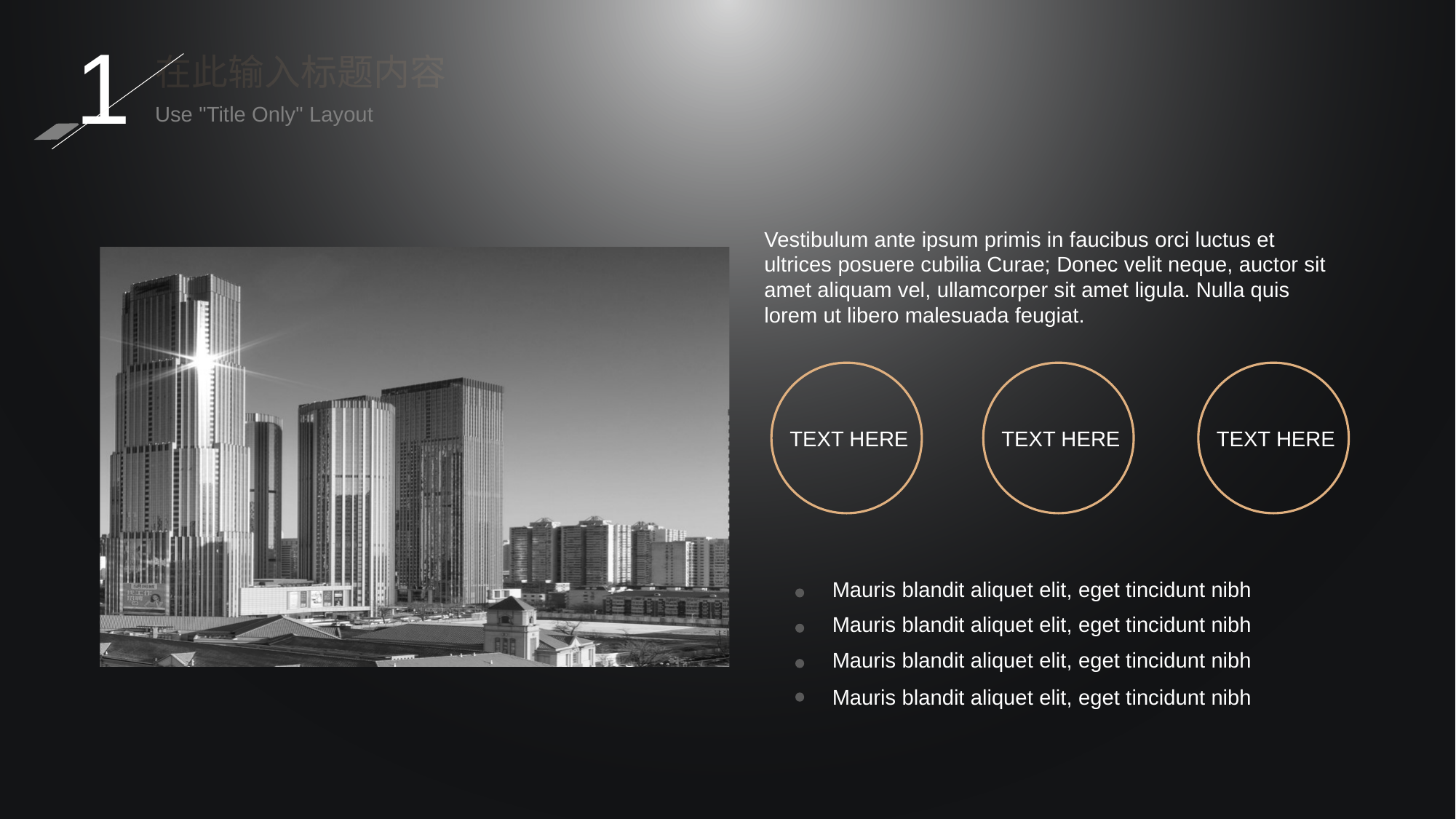

1

在此输入标题内容
Use "Title Only" Layout
Vestibulum ante ipsum primis in faucibus orci luctus et ultrices posuere cubilia Curae; Donec velit neque, auctor sit amet aliquam vel, ullamcorper sit amet ligula. Nulla quis lorem ut libero malesuada feugiat.

TEXT HERE
TEXT HERE
TEXT HERE
Mauris blandit aliquet elit, eget tincidunt nibh

Mauris blandit aliquet elit, eget tincidunt nibh

Mauris blandit aliquet elit, eget tincidunt nibh

Mauris blandit aliquet elit, eget tincidunt nibh